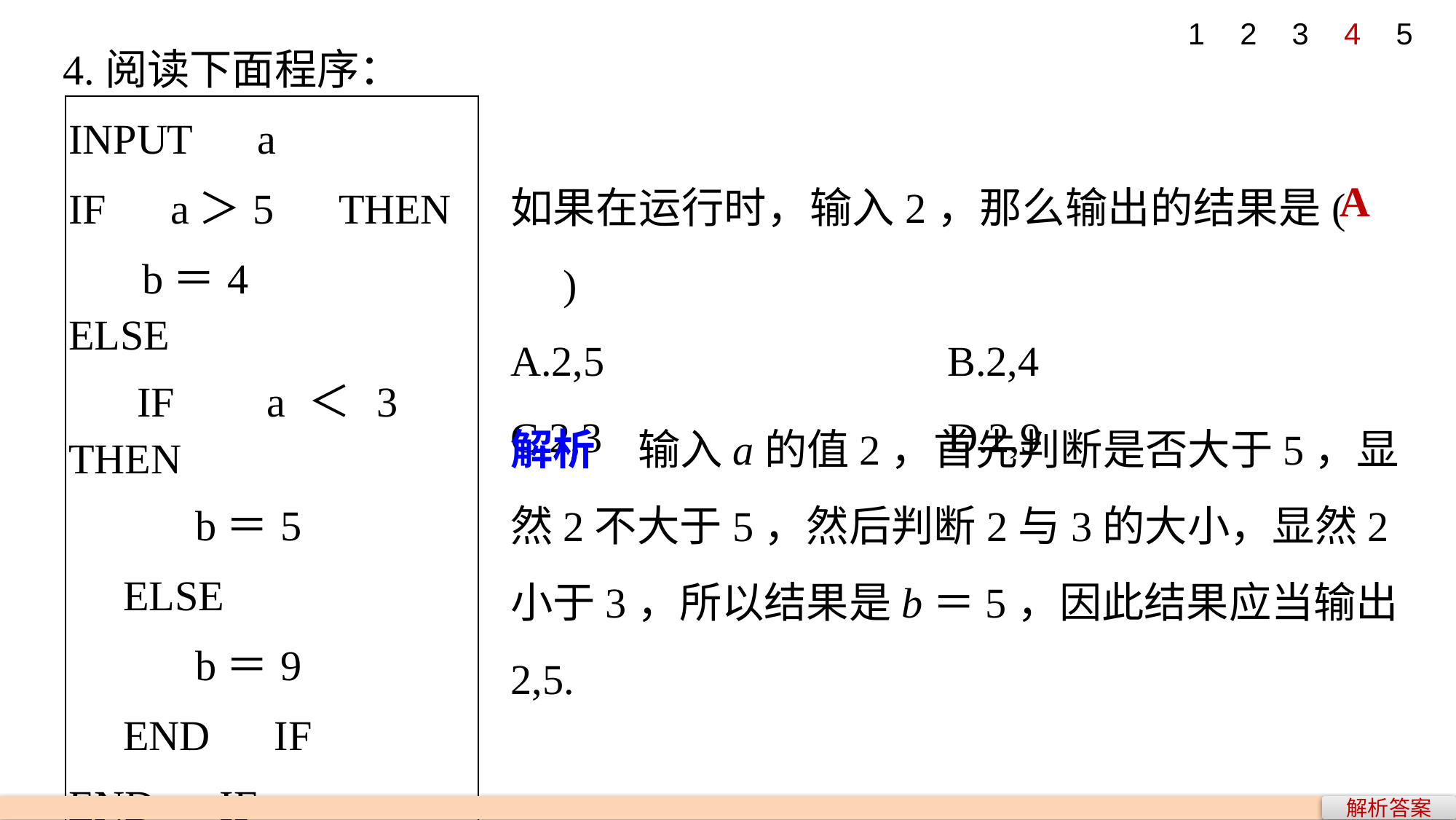

1
2
3
4
5
4.阅读下面程序：
| INPUT　a IF　a＞5　THEN b＝4 ELSE 　IF　a＜3　THEN b＝5 　ELSE b＝9 　END　IF END　IF PRINT　a，b END |
| --- |
如果在运行时，输入2，那么输出的结果是(　　)
A.2,5  			B.2,4
C.2,3  			D.2,9
A
解析　输入a的值2，首先判断是否大于5，显然2不大于5，然后判断2与3的大小，显然2小于3，所以结果是b＝5，因此结果应当输出2,5.
解析答案